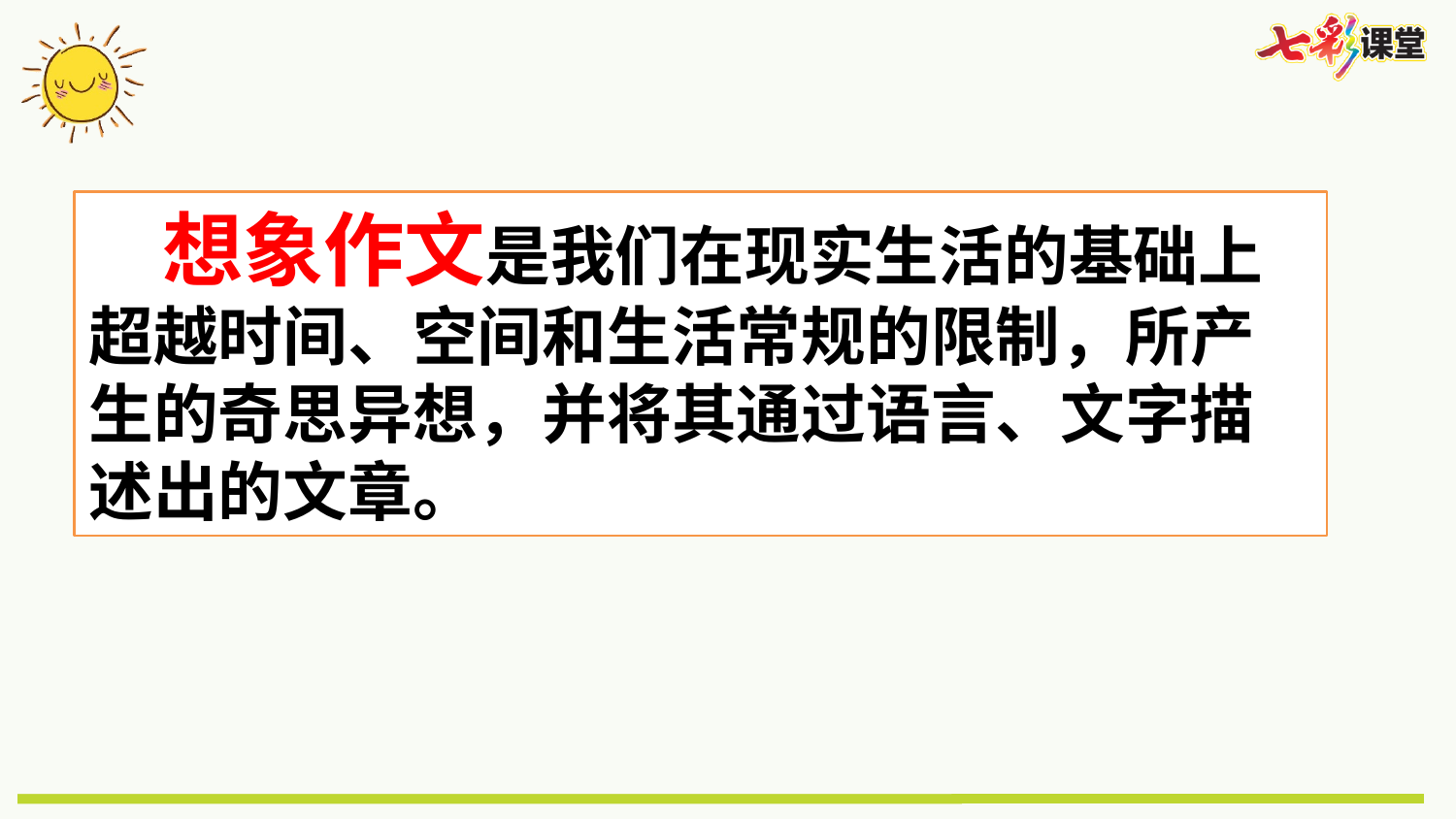

想象作文是我们在现实生活的基础上超越时间、空间和生活常规的限制，所产生的奇思异想，并将其通过语言、文字描述出的文章。